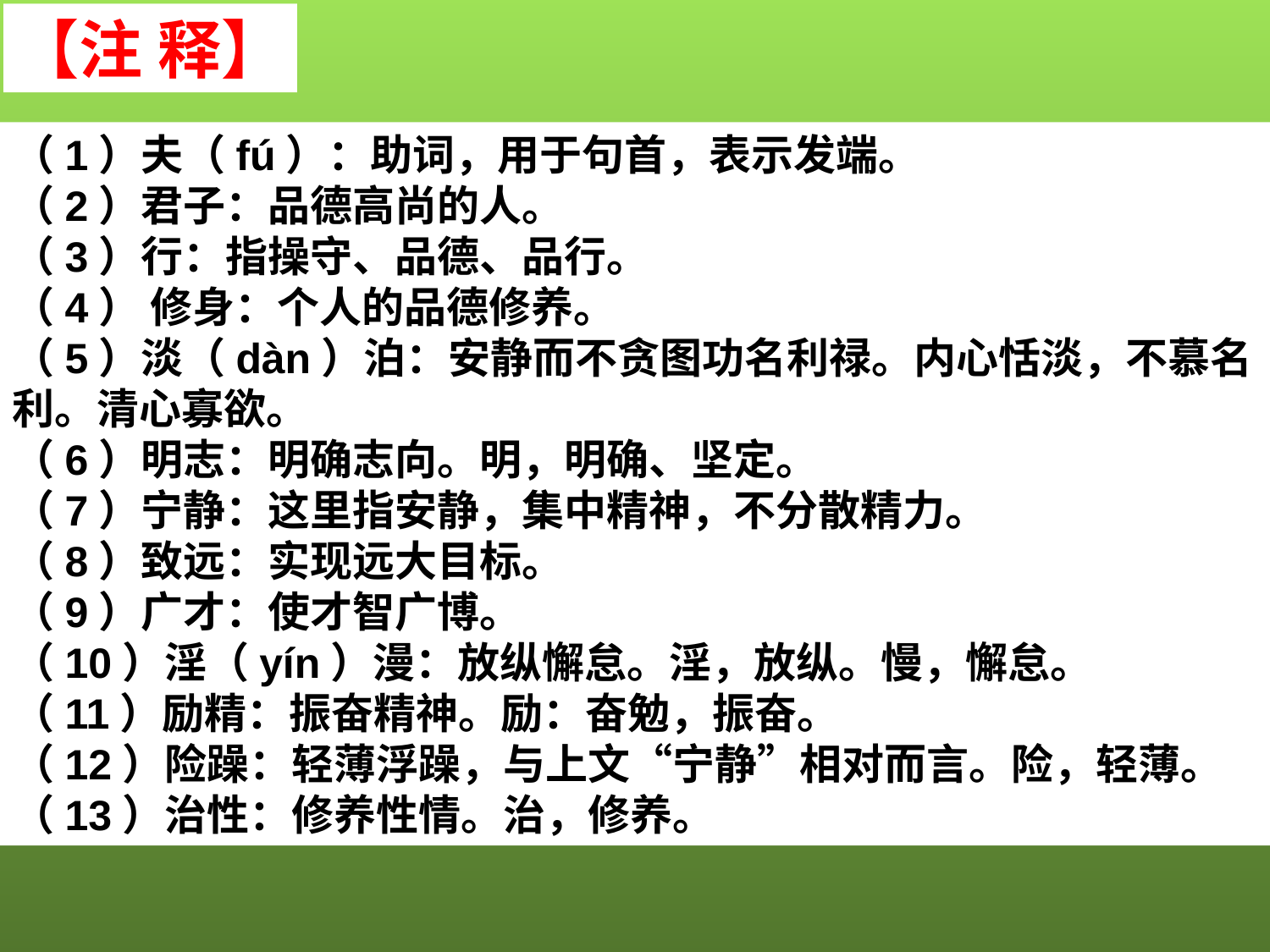

【注 释】
（1）夫（fú）：助词，用于句首，表示发端。
（2）君子：品德高尚的人。
（3）行：指操守、品德、品行。
（4） 修身：个人的品德修养。
（5）淡（dàn）泊：安静而不贪图功名利禄。内心恬淡，不慕名利。清心寡欲。
（6）明志：明确志向。明，明确、坚定。
（7）宁静：这里指安静，集中精神，不分散精力。
（8）致远：实现远大目标。
（9）广才：使才智广博。
（10）淫（yín）漫：放纵懈怠。淫，放纵。慢，懈怠。
（11）励精：振奋精神。励：奋勉，振奋。
（12）险躁：轻薄浮躁，与上文“宁静”相对而言。险，轻薄。
（13）治性：修养性情。治，修养。